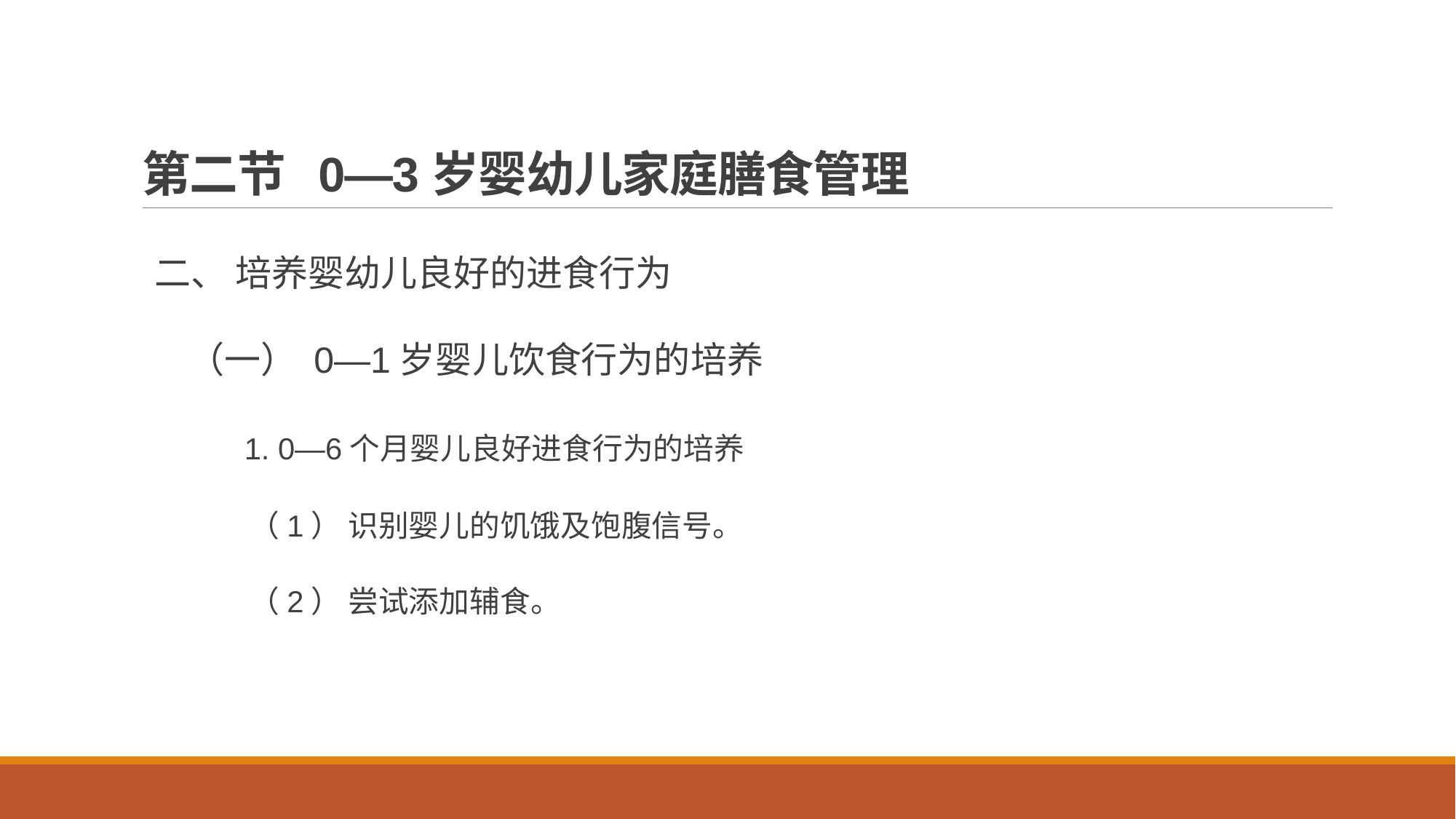

# 第二节  0—3岁婴幼儿家庭膳食管理
二、 培养婴幼儿良好的进食行为
   （一） 0—1岁婴儿饮食行为的培养
         1. 0—6个月婴儿良好进食行为的培养
             （1） 识别婴儿的饥饿及饱腹信号。
             （2） 尝试添加辅食。